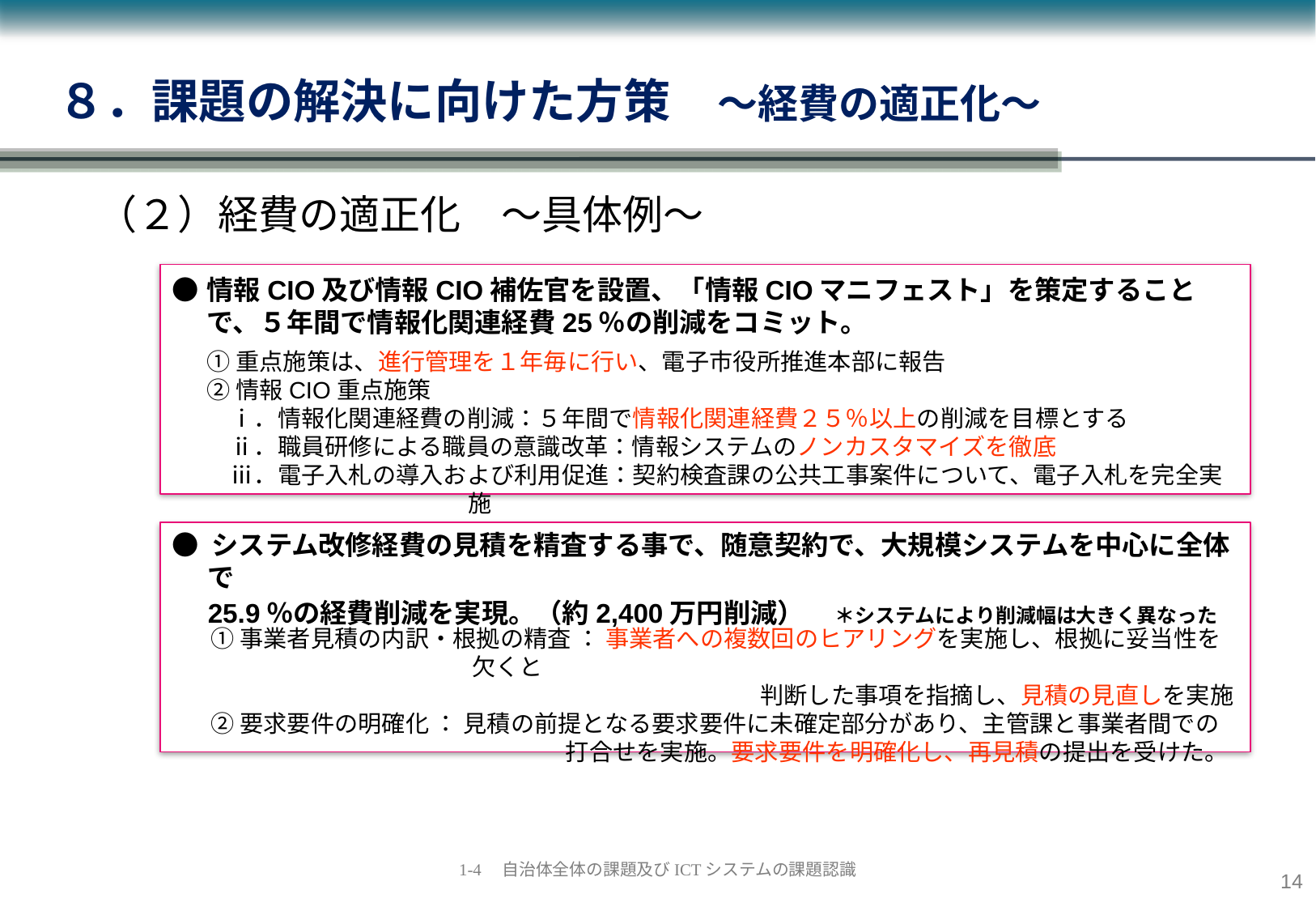

８．課題の解決に向けた方策　～経費の適正化～
（２）経費の適正化　～具体例～

●	情報CIO及び情報CIO補佐官を設置、「情報CIOマニフェスト」を策定することで、５年間で情報化関連経費25％の削減をコミット。
①重点施策は、進行管理を１年毎に行い、電子市役所推進本部に報告
②情報CIO重点施策
　ⅰ．情報化関連経費の削減：５年間で情報化関連経費２５％以上の削減を目標とする
　ⅱ．職員研修による職員の意識改革：情報システムのノンカスタマイズを徹底
　ⅲ．電子入札の導入および利用促進：契約検査課の公共工事案件について、電子入札を完全実施

● システム改修経費の見積を精査する事で、随意契約で、大規模システムを中心に全体で
25.9％の経費削減を実現。（約2,400万円削減）　＊システムにより削減幅は大きく異なった
①事業者見積の内訳・根拠の精査 ： 事業者への複数回のヒアリングを実施し、根拠に妥当性を欠くと
　　　　　　　　　　　　　　　　　　　　　　　 判断した事項を指摘し、見積の見直しを実施
②要求要件の明確化 ： 見積の前提となる要求要件に未確定部分があり、主管課と事業者間での
　　　　　　　　　　　　　　　打合せを実施。要求要件を明確化し、再見積の提出を受けた。
14
1-4　自治体全体の課題及びICTシステムの課題認識